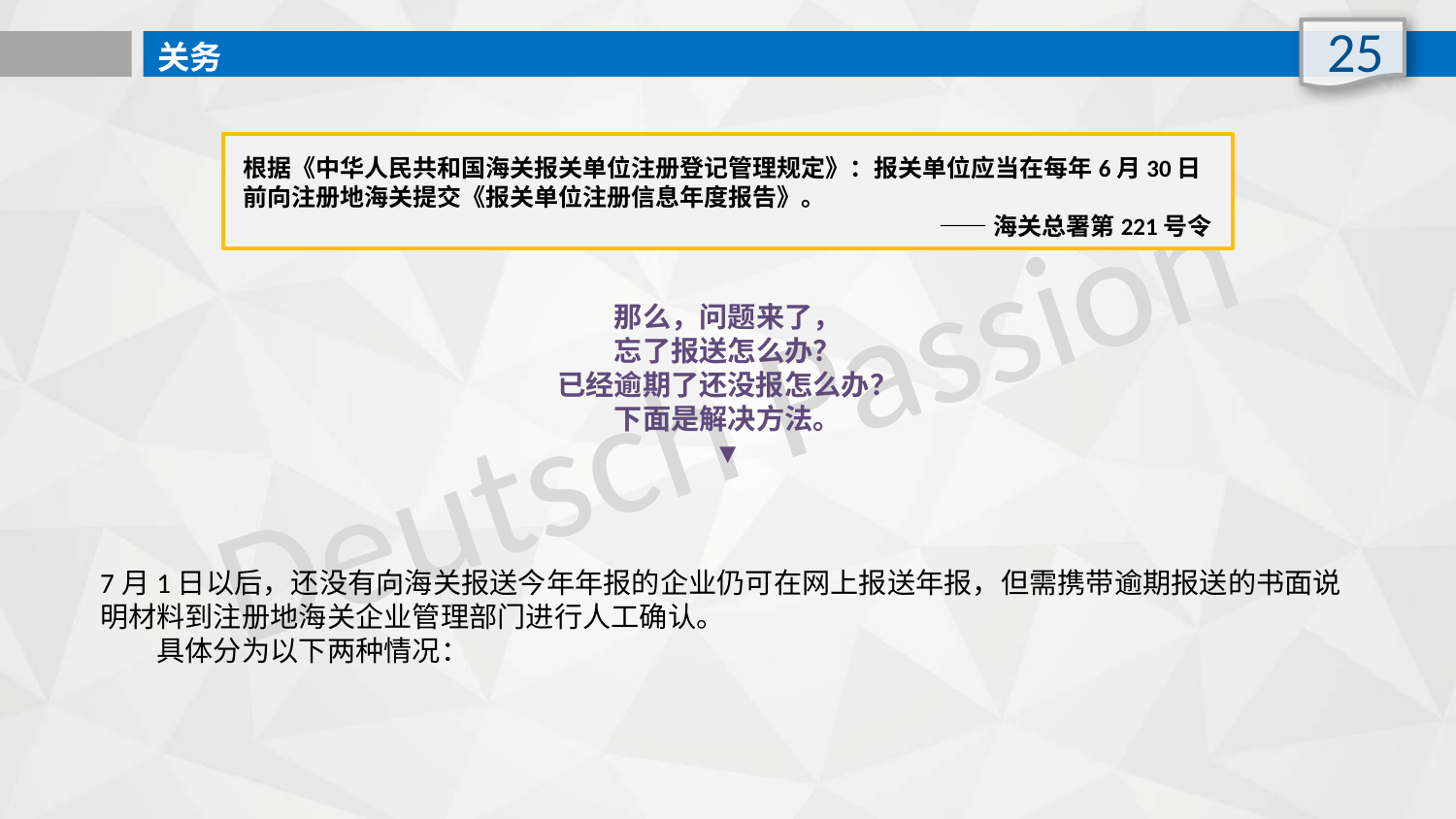

25

关务

根据《中华人民共和国海关报关单位注册登记管理规定》：报关单位应当在每年6月30日前向注册地海关提交《报关单位注册信息年度报告》。
——海关总署第221号令
那么，问题来了，
忘了报送怎么办？
已经逾期了还没报怎么办？
下面是解决方法。
▼
Deutsch Passion
7月1日以后，还没有向海关报送今年年报的企业仍可在网上报送年报，但需携带逾期报送的书面说明材料到注册地海关企业管理部门进行人工确认。
　　具体分为以下两种情况：